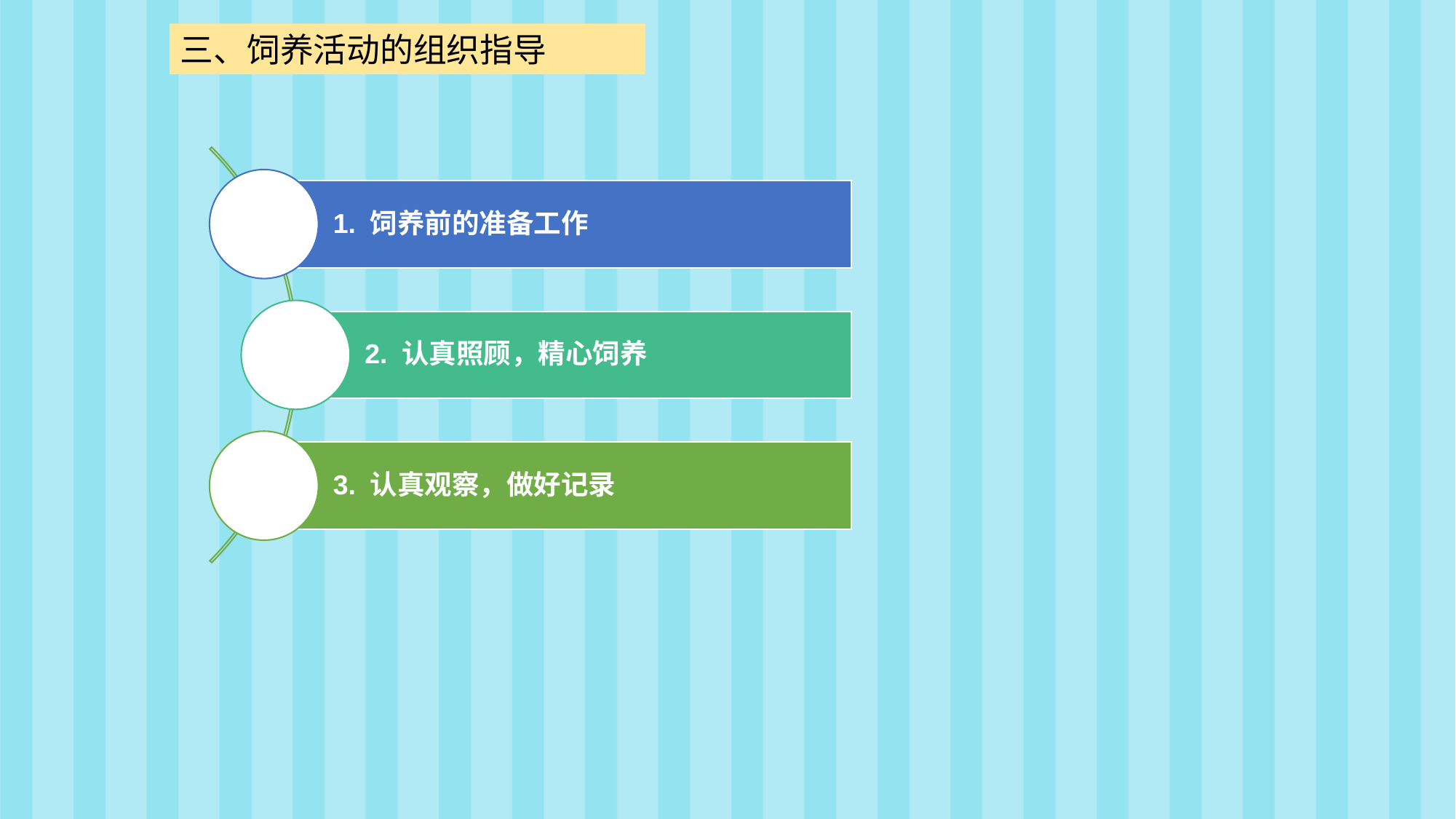

三、饲养活动的组织指导
1. 饲养前的准备工作
2. 认真照顾，精心饲养
3. 认真观察，做好记录